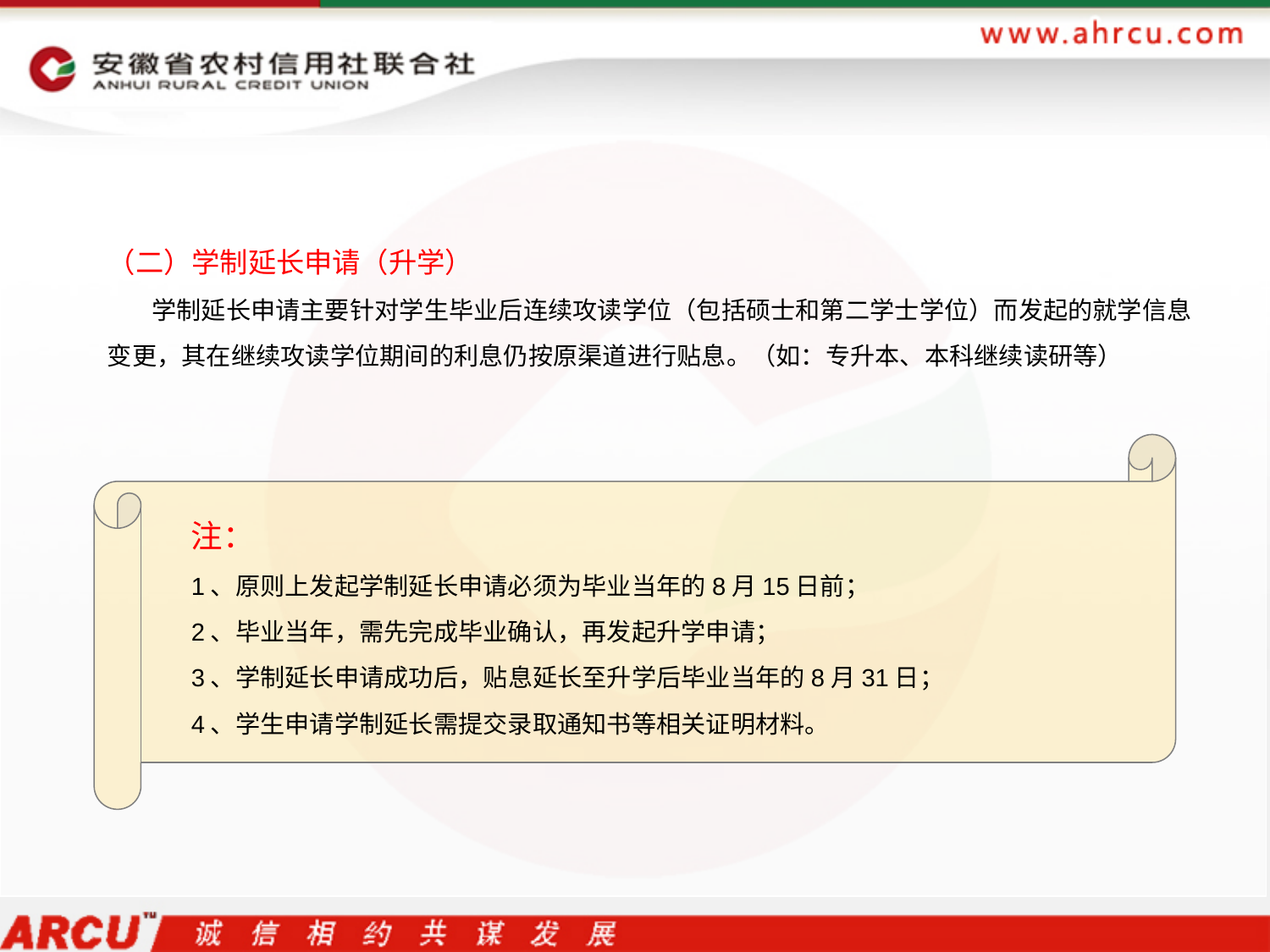

（二）学制延长申请（升学）
       学制延长申请主要针对学生毕业后连续攻读学位（包括硕士和第二学士学位）而发起的就学信息变更，其在继续攻读学位期间的利息仍按原渠道进行贴息。（如：专升本、本科继续读研等）

注：
1、原则上发起学制延长申请必须为毕业当年的8月15日前；
2、毕业当年，需先完成毕业确认，再发起升学申请；
3、学制延长申请成功后，贴息延长至升学后毕业当年的8月31日；
4、学生申请学制延长需提交录取通知书等相关证明材料。